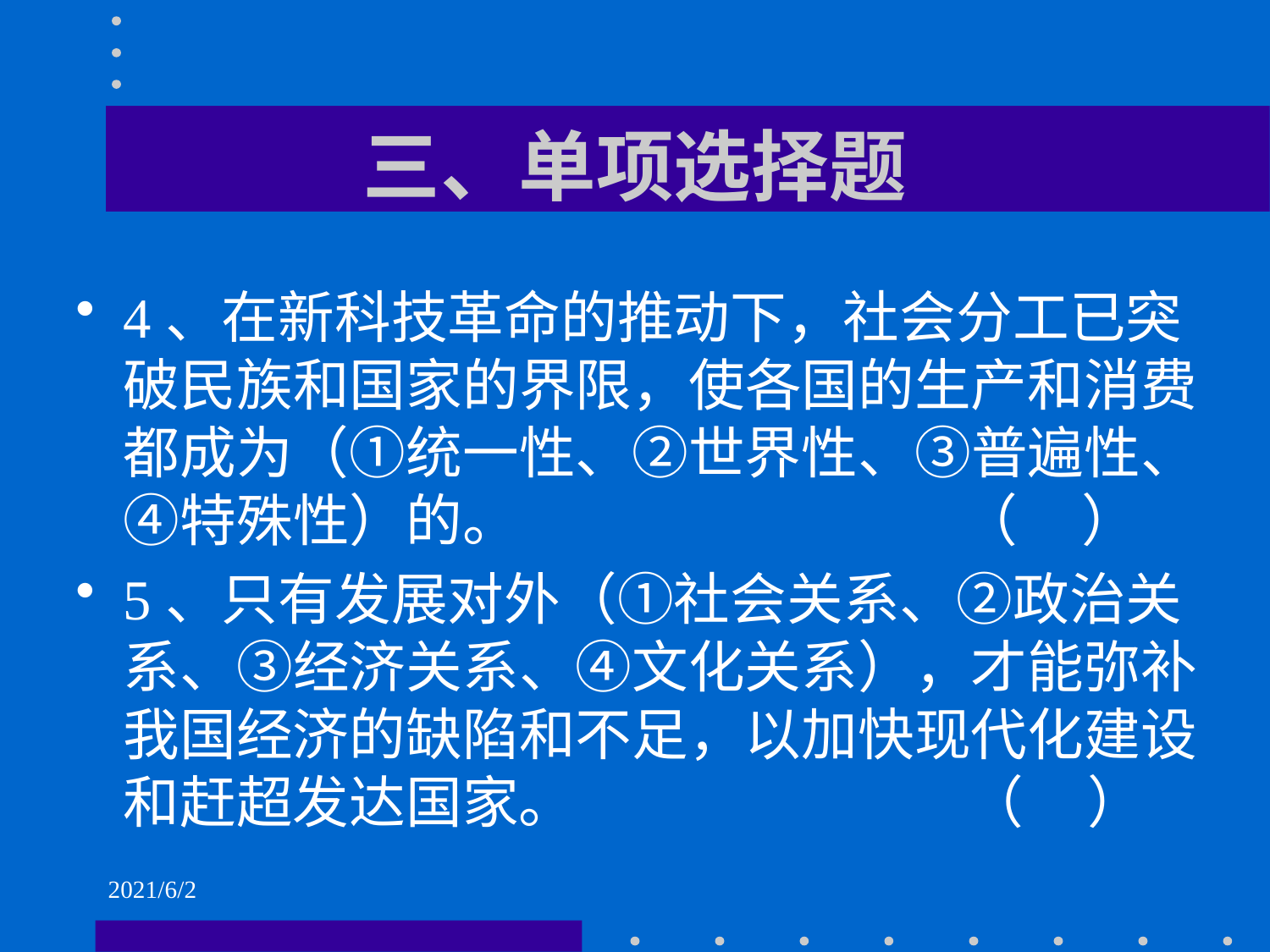

# 三、单项选择题
4、在新科技革命的推动下，社会分工已突破民族和国家的界限，使各国的生产和消费都成为（①统一性、②世界性、③普遍性、④特殊性）的。                                   （     ）
5、只有发展对外（①社会关系、②政治关系、③经济关系、④文化关系），才能弥补我国经济的缺陷和不足，以加快现代化建设和赶超发达国家。                               （     ）
2021/6/2